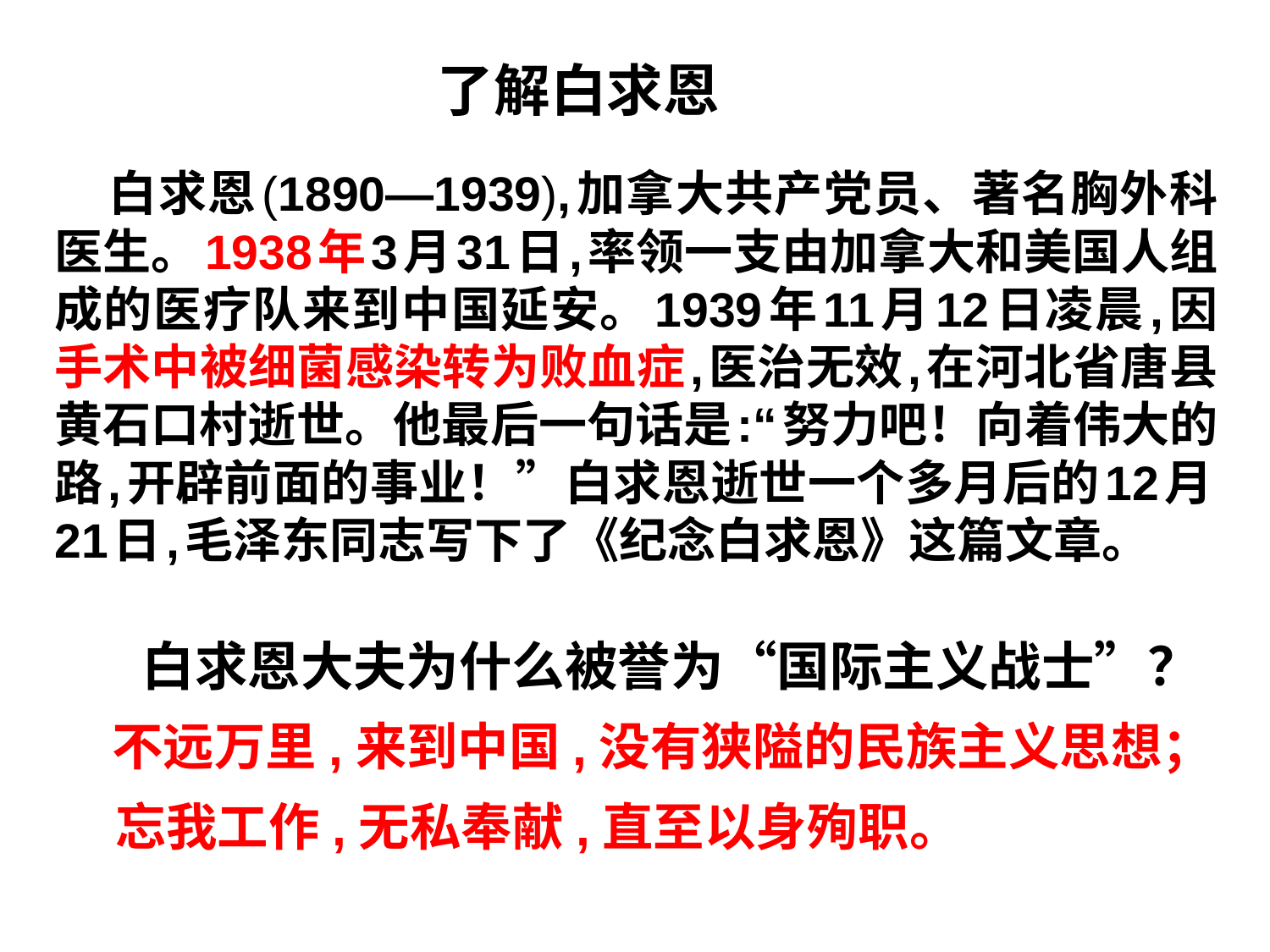

了解白求恩
    白求恩(1890—1939),加拿大共产党员、著名胸外科医生。1938年3月31日,率领一支由加拿大和美国人组成的医疗队来到中国延安。1939年11月12日凌晨,因手术中被细菌感染转为败血症,医治无效,在河北省唐县黄石口村逝世。他最后一句话是:“努力吧！向着伟大的路,开辟前面的事业！”白求恩逝世一个多月后的12月21日,毛泽东同志写下了《纪念白求恩》这篇文章。
   白求恩大夫为什么被誉为“国际主义战士”？
   不远万里,来到中国,没有狭隘的民族主义思想；
   忘我工作,无私奉献,直至以身殉职。